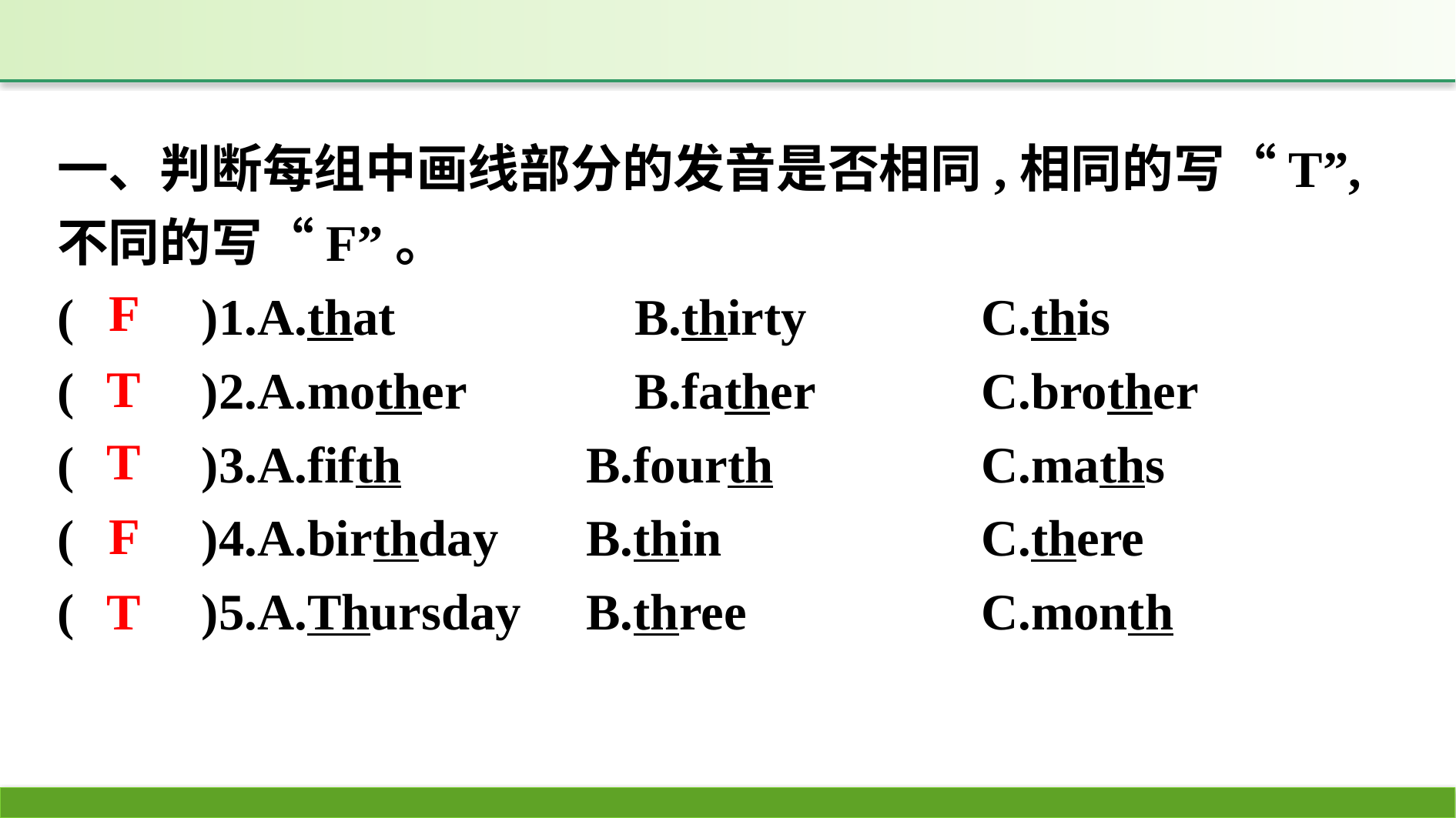

一、判断每组中画线部分的发音是否相同,相同的写“T”,不同的写“F”。
(　　)1.A.that　		B.thirty　　　	C.this
(　　)2.A.mother		B.father		C.brother
(　　)3.A.fifth		B.fourth		C.maths
(　　)4.A.birthday	B.thin			C.there
(　　)5.A.Thursday	B.three			C.month
F
T
T
F
T